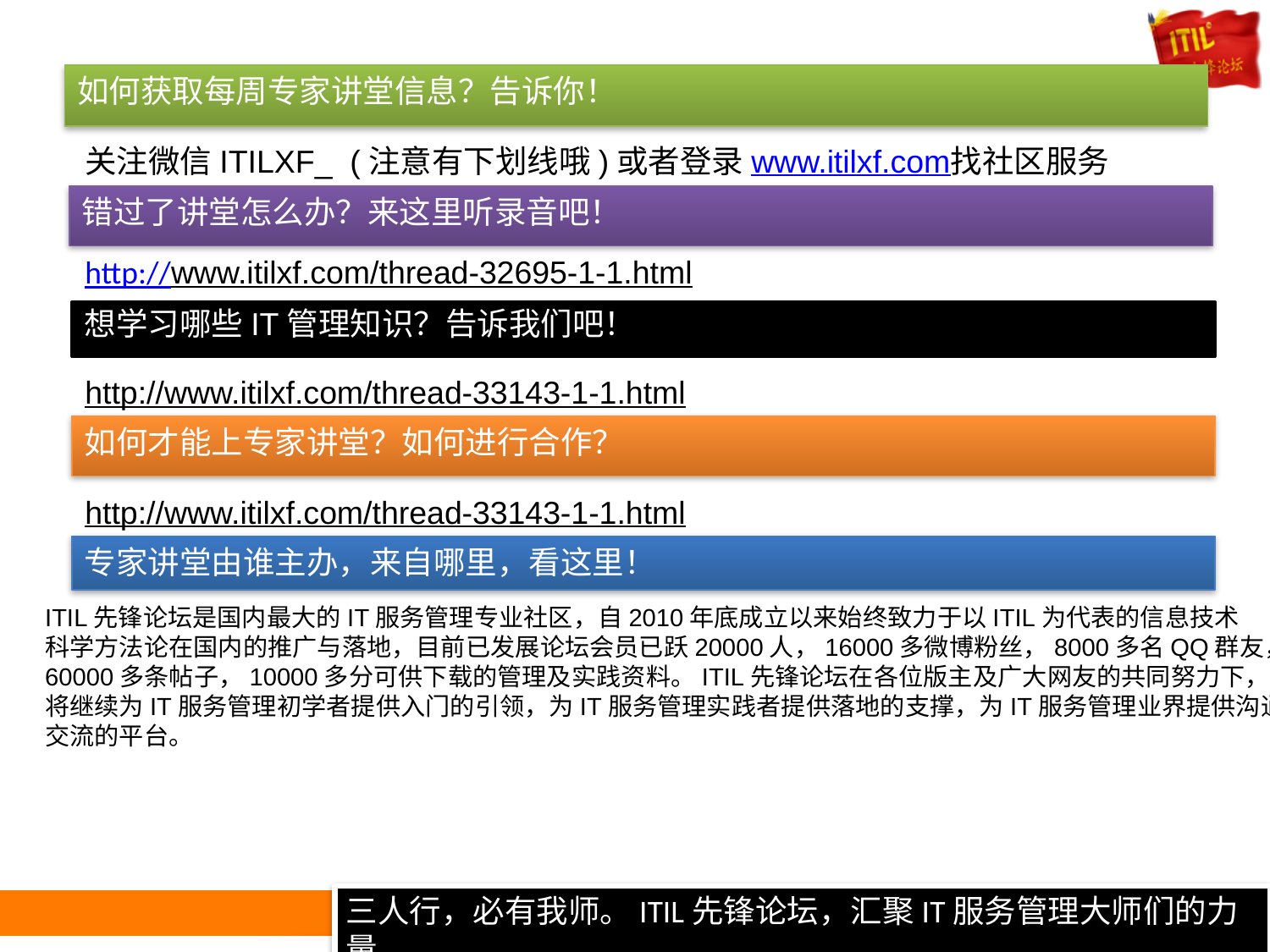

如何获取每周专家讲堂信息？告诉你！
关注微信ITILXF_  (注意有下划线哦)或者登录www.itilxf.com找社区服务
错过了讲堂怎么办？来这里听录音吧！
http://www.itilxf.com/thread-32695-1-1.html
想学习哪些IT管理知识？告诉我们吧！
http://www.itilxf.com/thread-33143-1-1.html
如何才能上专家讲堂？如何进行合作？
http://www.itilxf.com/thread-33143-1-1.html
专家讲堂由谁主办，来自哪里，看这里！
ITIL先锋论坛是国内最大的IT服务管理专业社区，自2010年底成立以来始终致力于以ITIL为代表的信息技术
科学方法论在国内的推广与落地，目前已发展论坛会员已跃20000人，16000多微博粉丝，8000多名QQ群友，
60000多条帖子，10000多分可供下载的管理及实践资料。ITIL先锋论坛在各位版主及广大网友的共同努力下，
将继续为IT服务管理初学者提供入门的引领，为IT服务管理实践者提供落地的支撑，为IT服务管理业界提供沟通
交流的平台。
-2-